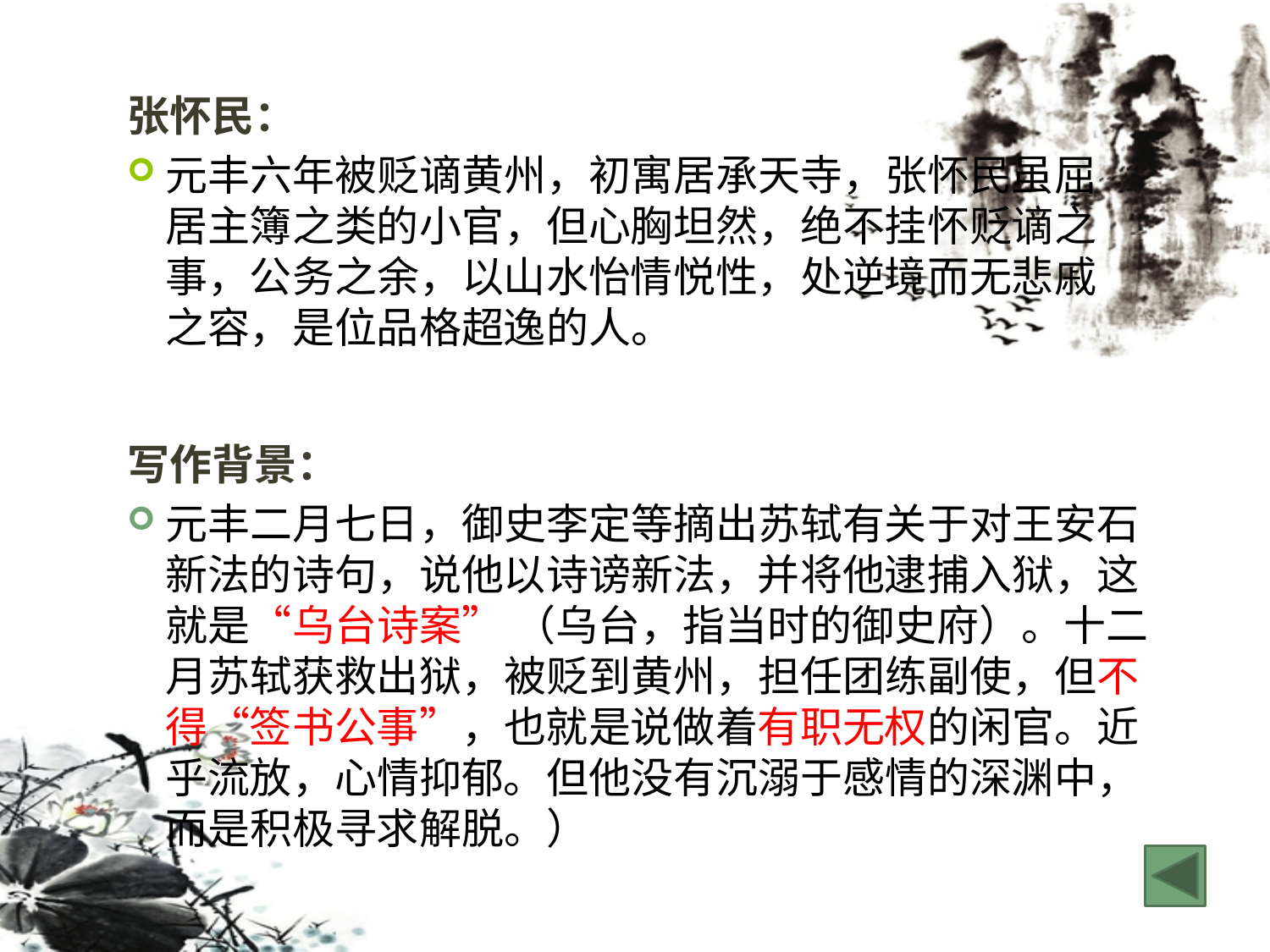

张怀民：
元丰六年被贬谪黄州，初寓居承天寺，张怀民虽屈居主簿之类的小官，但心胸坦然，绝不挂怀贬谪之事，公务之余，以山水怡情悦性，处逆境而无悲戚之容，是位品格超逸的人。

写作背景：
元丰二月七日，御史李定等摘出苏轼有关于对王安石新法的诗句，说他以诗谤新法，并将他逮捕入狱，这就是“乌台诗案” （乌台，指当时的御史府）。十二月苏轼获救出狱，被贬到黄州，担任团练副使，但不得“签书公事”，也就是说做着有职无权的闲官。近乎流放，心情抑郁。但他没有沉溺于感情的深渊中，而是积极寻求解脱。）